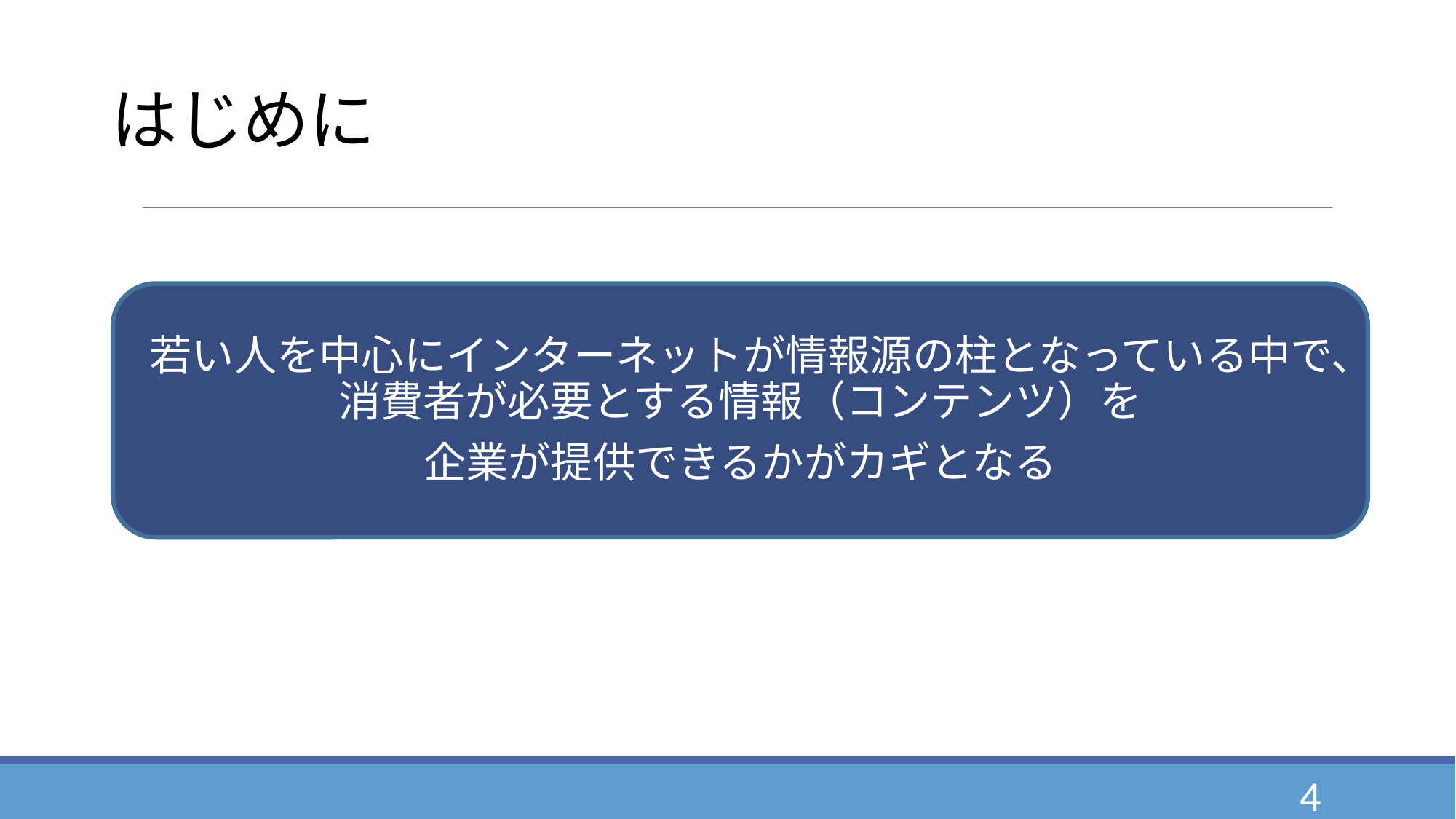

# はじめに

若い人を中心にインターネットが情報源の柱となっている中で、消費者が必要とする情報（コンテンツ）を
企業が提供できるかがカギとなる
4